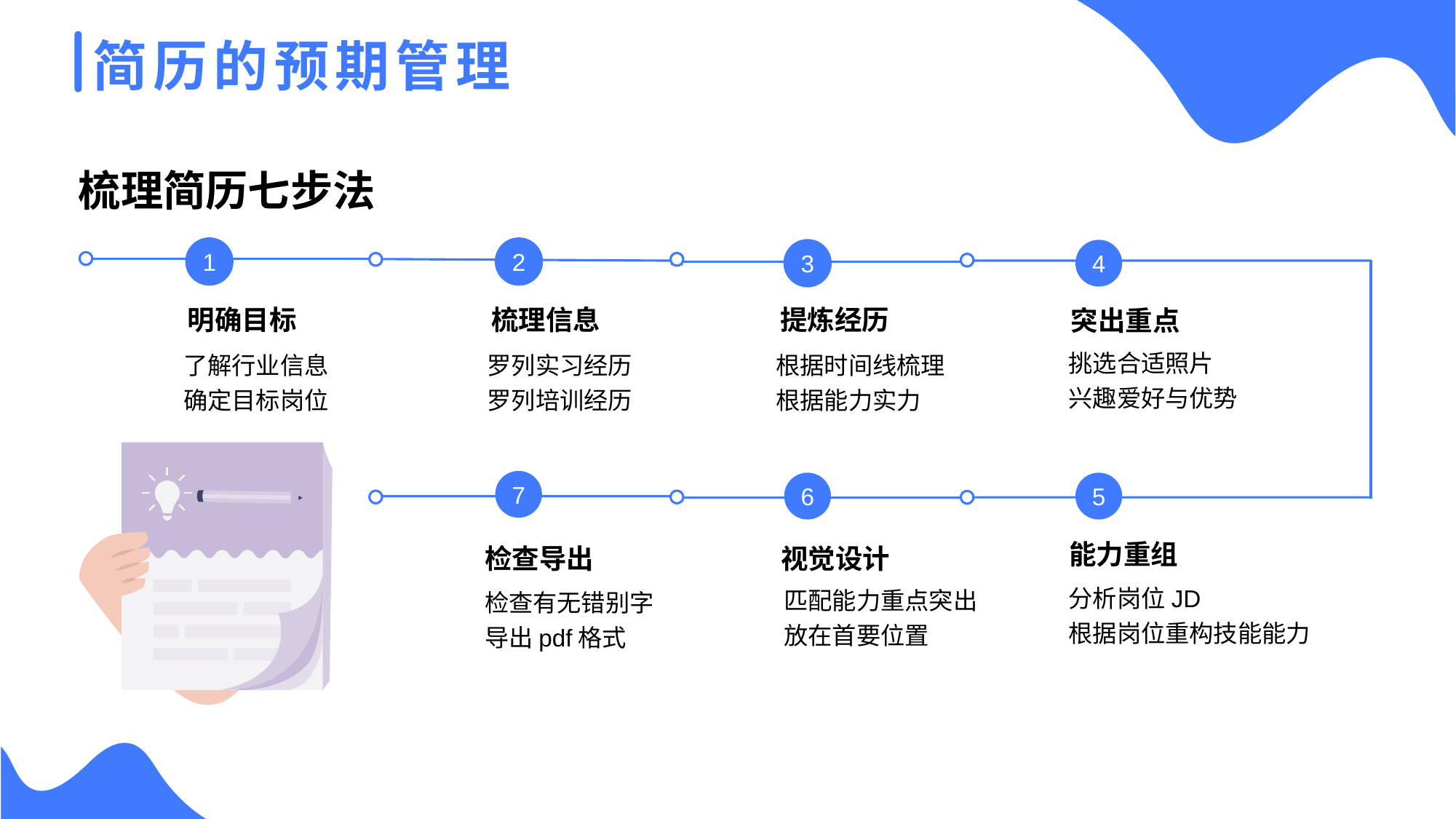

简历的预期管理

梳理简历七步法
1
2
3
4

明确目标
了解行业信息
确定目标岗位
梳理信息
罗列实习经历
罗列培训经历
提炼经历
根据时间线梳理
根据能力实力
突出重点
挑选合适照片
兴趣爱好与优势

7
6
5

能力重组
分析岗位JD
根据岗位重构技能能力
检查导出
检查有无错别字
导出pdf格式
视觉设计
匹配能力重点突出
放在首要位置